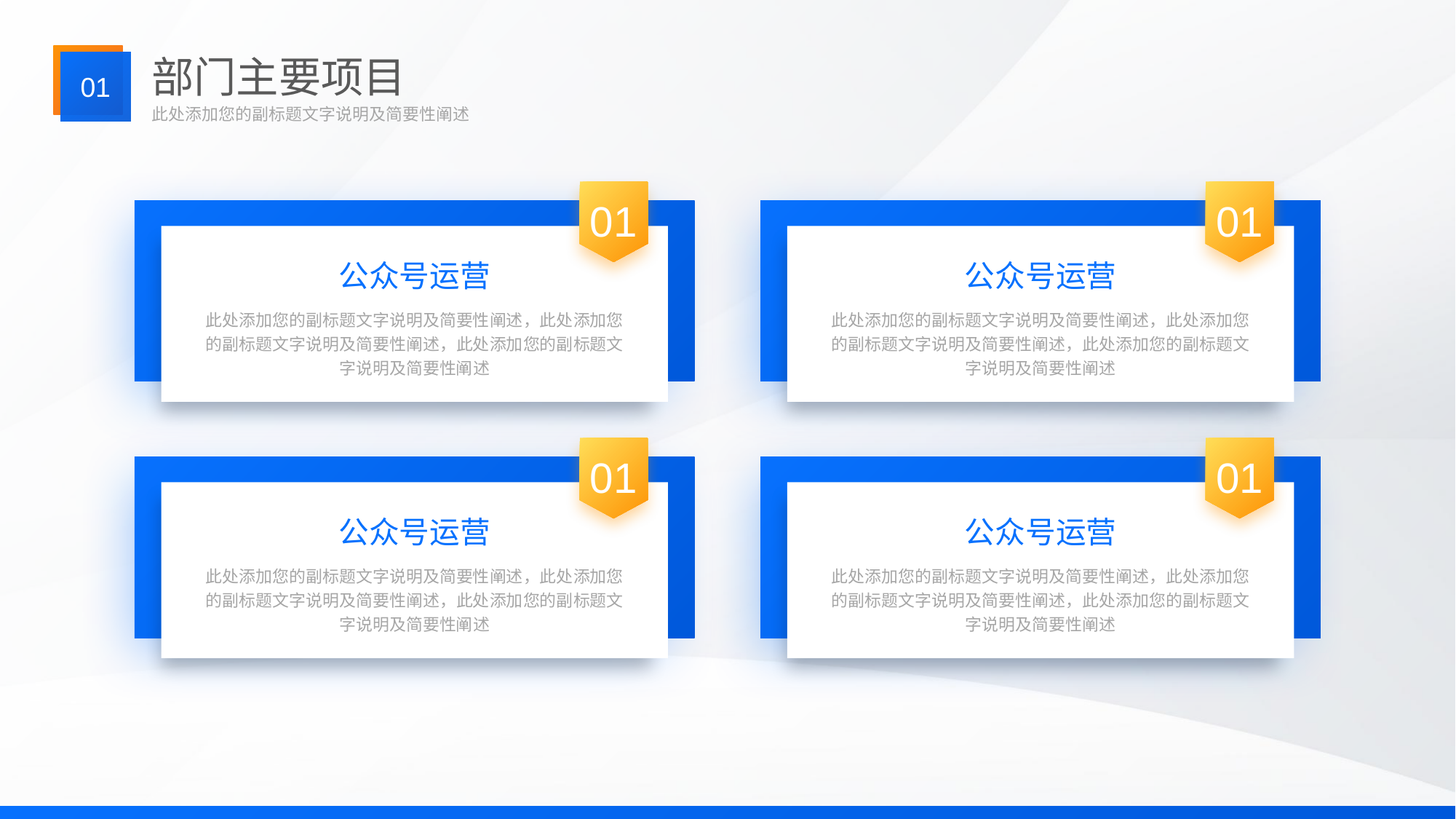

部门主要项目

01
此处添加您的副标题文字说明及简要性阐述

01

01

公众号运营
公众号运营
此处添加您的副标题文字说明及简要性阐述，此处添加您的副标题文字说明及简要性阐述，此处添加您的副标题文字说明及简要性阐述
此处添加您的副标题文字说明及简要性阐述，此处添加您的副标题文字说明及简要性阐述，此处添加您的副标题文字说明及简要性阐述

01

01

公众号运营
公众号运营
此处添加您的副标题文字说明及简要性阐述，此处添加您的副标题文字说明及简要性阐述，此处添加您的副标题文字说明及简要性阐述
此处添加您的副标题文字说明及简要性阐述，此处添加您的副标题文字说明及简要性阐述，此处添加您的副标题文字说明及简要性阐述